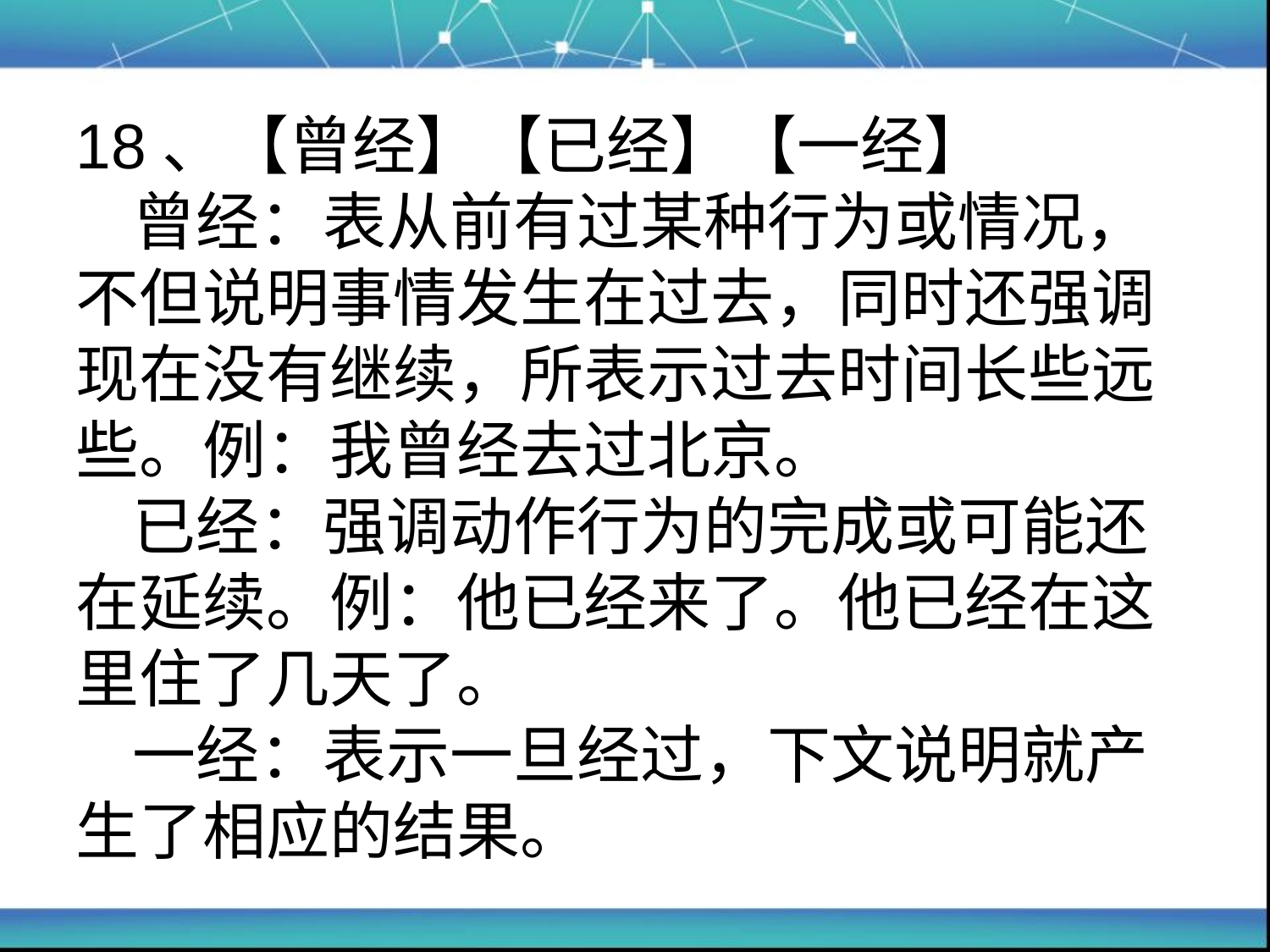

# 18、【曾经】【已经】【一经】 曾经：表从前有过某种行为或情况，不但说明事情发生在过去，同时还强调现在没有继续，所表示过去时间长些远些。例：我曾经去过北京。 已经：强调动作行为的完成或可能还在延续。例：他已经来了。他已经在这里住了几天了。 一经：表示一旦经过，下文说明就产生了相应的结果。